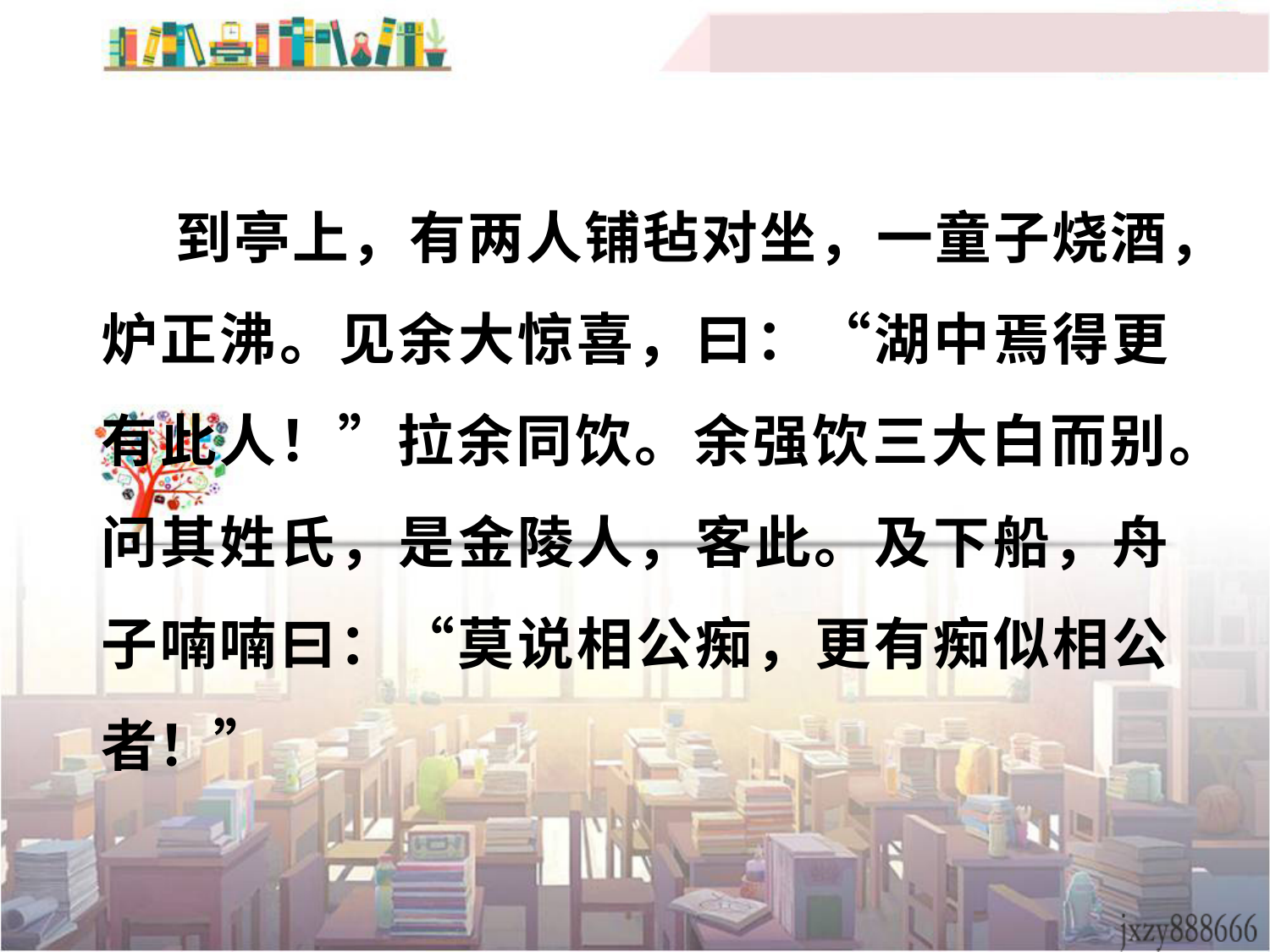

到亭上，有两人铺毡对坐，一童子烧酒，炉正沸。见余大惊喜，曰：“湖中焉得更有此人！”拉余同饮。余强饮三大白而别。问其姓氏，是金陵人，客此。及下船，舟子喃喃曰：“莫说相公痴，更有痴似相公者！”